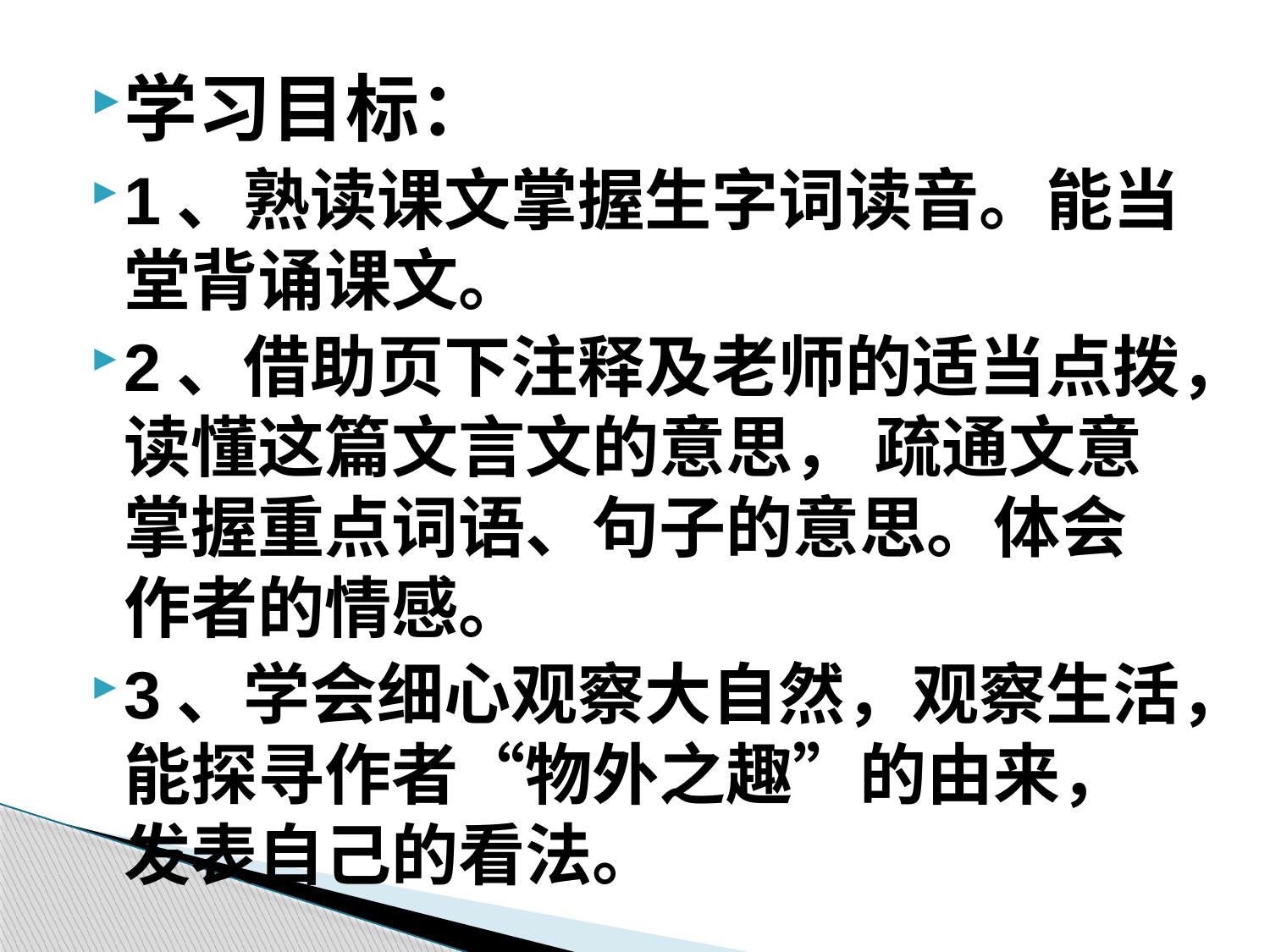

#
学习目标：
1、熟读课文掌握生字词读音。能当堂背诵课文。
2、借助页下注释及老师的适当点拨，读懂这篇文言文的意思， 疏通文意掌握重点词语、句子的意思。体会作者的情感。
3、学会细心观察大自然，观察生活，能探寻作者“物外之趣”的由来，发表自己的看法。